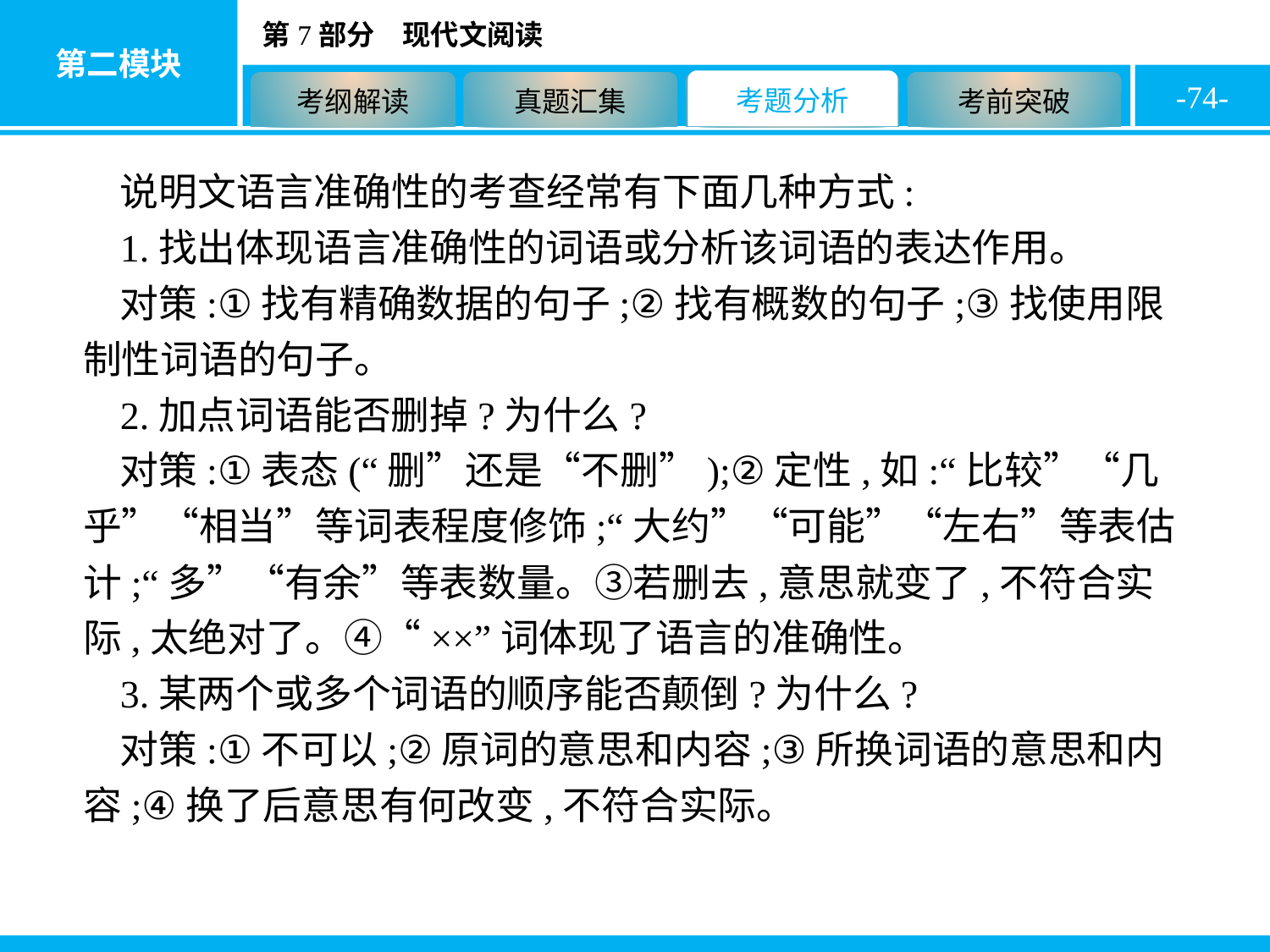

-74-
说明文语言准确性的考查经常有下面几种方式:
1.找出体现语言准确性的词语或分析该词语的表达作用。
对策:①找有精确数据的句子;②找有概数的句子;③找使用限制性词语的句子。
2.加点词语能否删掉?为什么?
对策:①表态(“删”还是“不删”);②定性,如:“比较”“几乎”“相当”等词表程度修饰;“大约”“可能”“左右”等表估计;“多”“有余”等表数量。③若删去,意思就变了,不符合实际,太绝对了。④“××”词体现了语言的准确性。
3.某两个或多个词语的顺序能否颠倒?为什么?
对策:①不可以;②原词的意思和内容;③所换词语的意思和内容;④换了后意思有何改变,不符合实际。